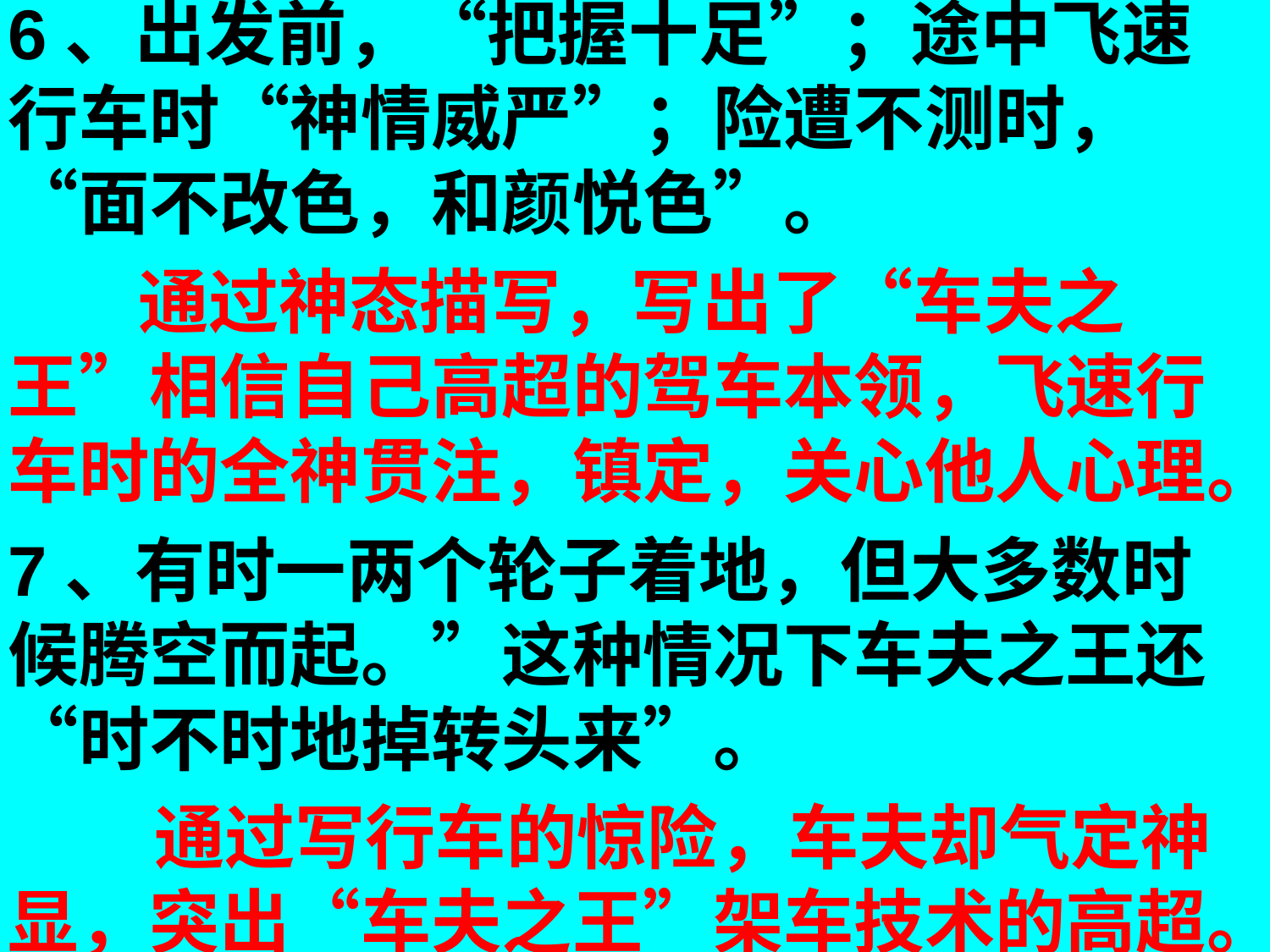

6、出发前，“把握十足”；途中飞速行车时“神情威严”；险遭不测时，“面不改色，和颜悦色”。
       通过神态描写，写出了“车夫之王”相信自己高超的驾车本领，飞速行车时的全神贯注，镇定，关心他人心理。
7、有时一两个轮子着地，但大多数时候腾空而起。”这种情况下车夫之王还“时不时地掉转头来”。
        通过写行车的惊险，车夫却气定神显，突出“车夫之王”架车技术的高超。
#